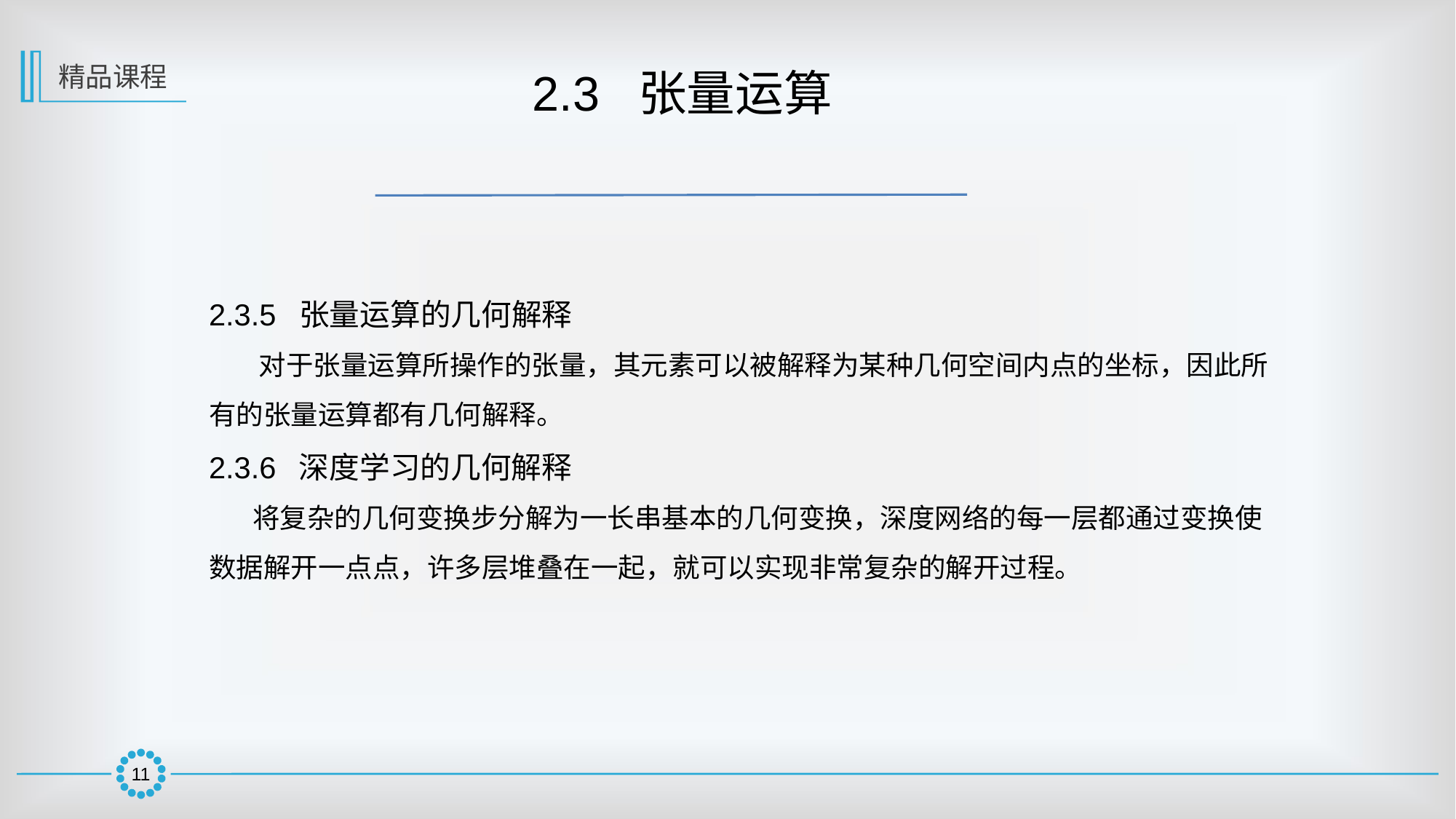

精品课程
 2.3  张量运算

2.3.5 张量运算的几何解释
       对于张量运算所操作的张量，其元素可以被解释为某种几何空间内点的坐标，因此所有的张量运算都有几何解释。
2.3.6 深度学习的几何解释
      将复杂的几何变换步分解为一长串基本的几何变换，深度网络的每一层都通过变换使数据解开一点点，许多层堆叠在一起，就可以实现非常复杂的解开过程。

11